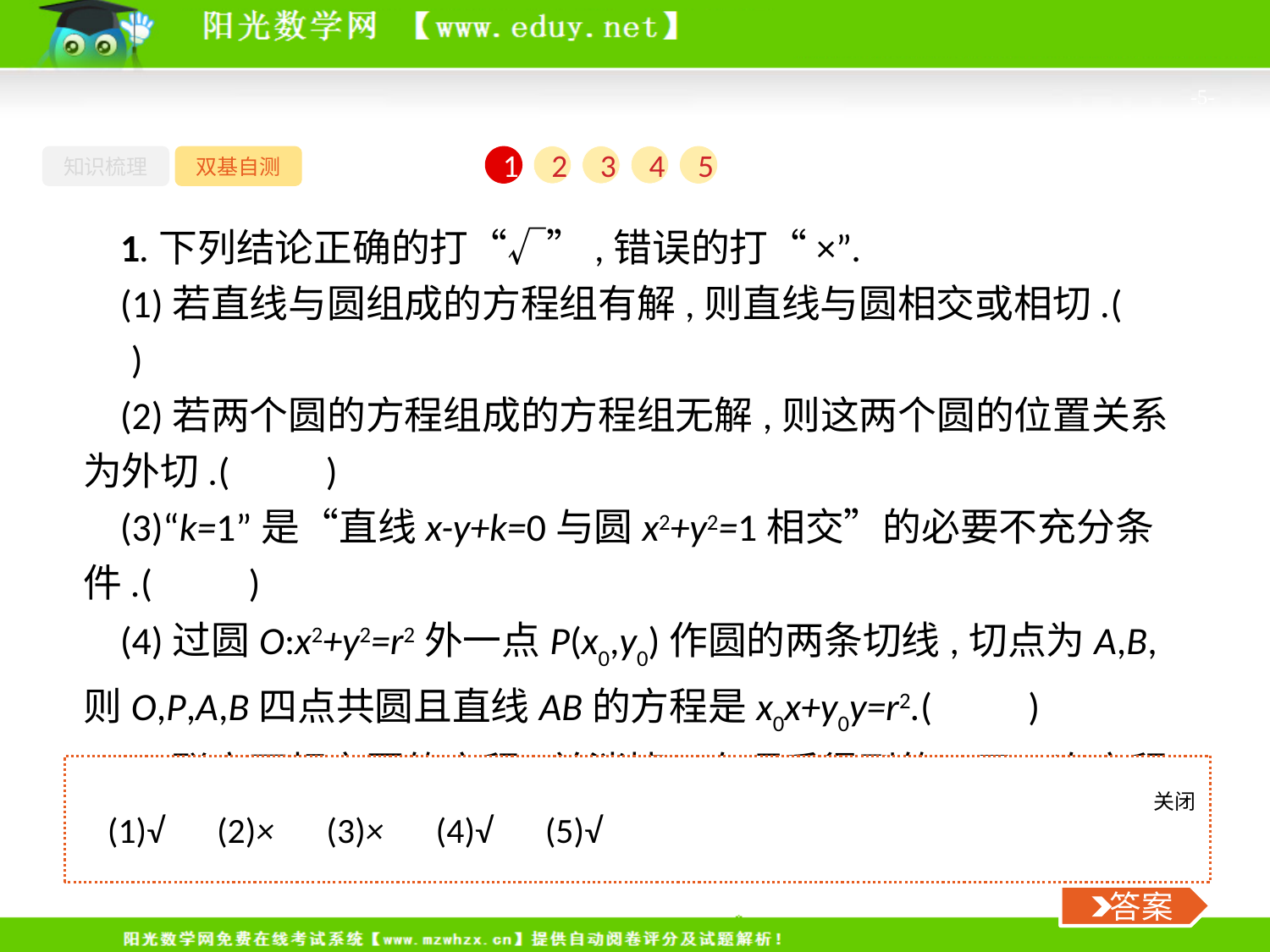

-5-
知识梳理
双基自测
1
2
3
4
5
1.下列结论正确的打“√”,错误的打“×”.
(1)若直线与圆组成的方程组有解,则直线与圆相交或相切.(　　)
(2)若两个圆的方程组成的方程组无解,则这两个圆的位置关系为外切.(　　)
(3)“k=1”是“直线x-y+k=0与圆x2+y2=1相交”的必要不充分条件.(　　)
(4)过圆O:x2+y2=r2外一点P(x0,y0)作圆的两条切线,切点为A,B,则O,P,A,B四点共圆且直线AB的方程是x0x+y0y=r2.(　　)
(5)联立两相交圆的方程,并消掉二次项后得到的二元一次方程是两圆的公共弦所在的直线方程.(　　)

关闭
  答案

(1)√　(2)×　(3)×　(4)√　(5)√
  答案